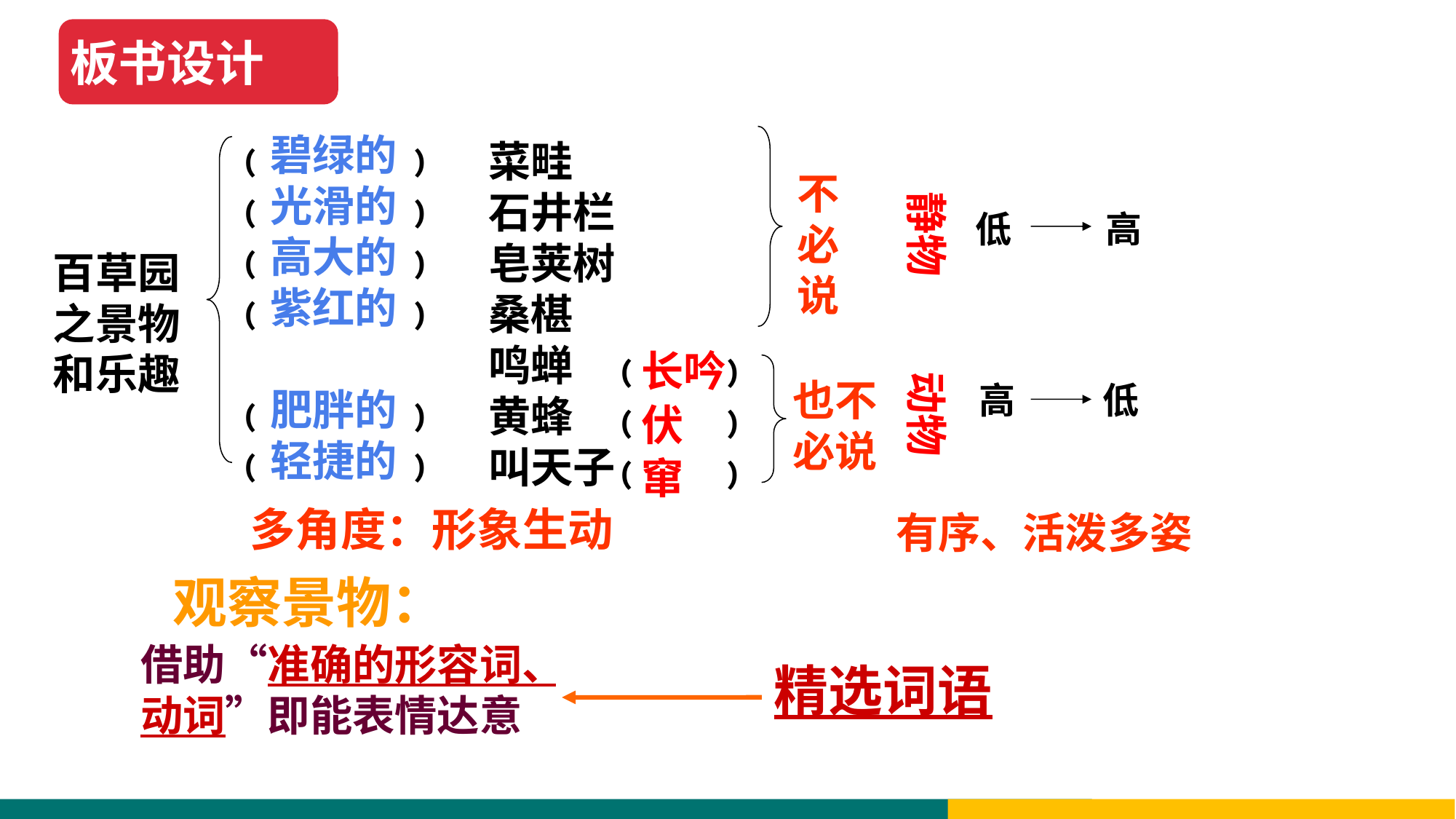

板书设计
碧绿的
光滑的
高大的
紫红的

肥胖的
轻捷的
﹙            ﹚
﹙            ﹚
﹙            ﹚
﹙            ﹚

﹙            ﹚
﹙            ﹚

菜畦
石井栏
皂荚树
桑椹
鸣蝉
黄蜂
叫天子

不必说
静物

低
高

百草园之景物和乐趣

长吟
伏
窜
﹙      ﹚
﹙      ﹚
﹙      ﹚

动物
也不必说
低
高

多角度：形象生动
有序、活泼多姿
观察景物：
借助“准确的形容词、动词”即能表情达意
精选词语